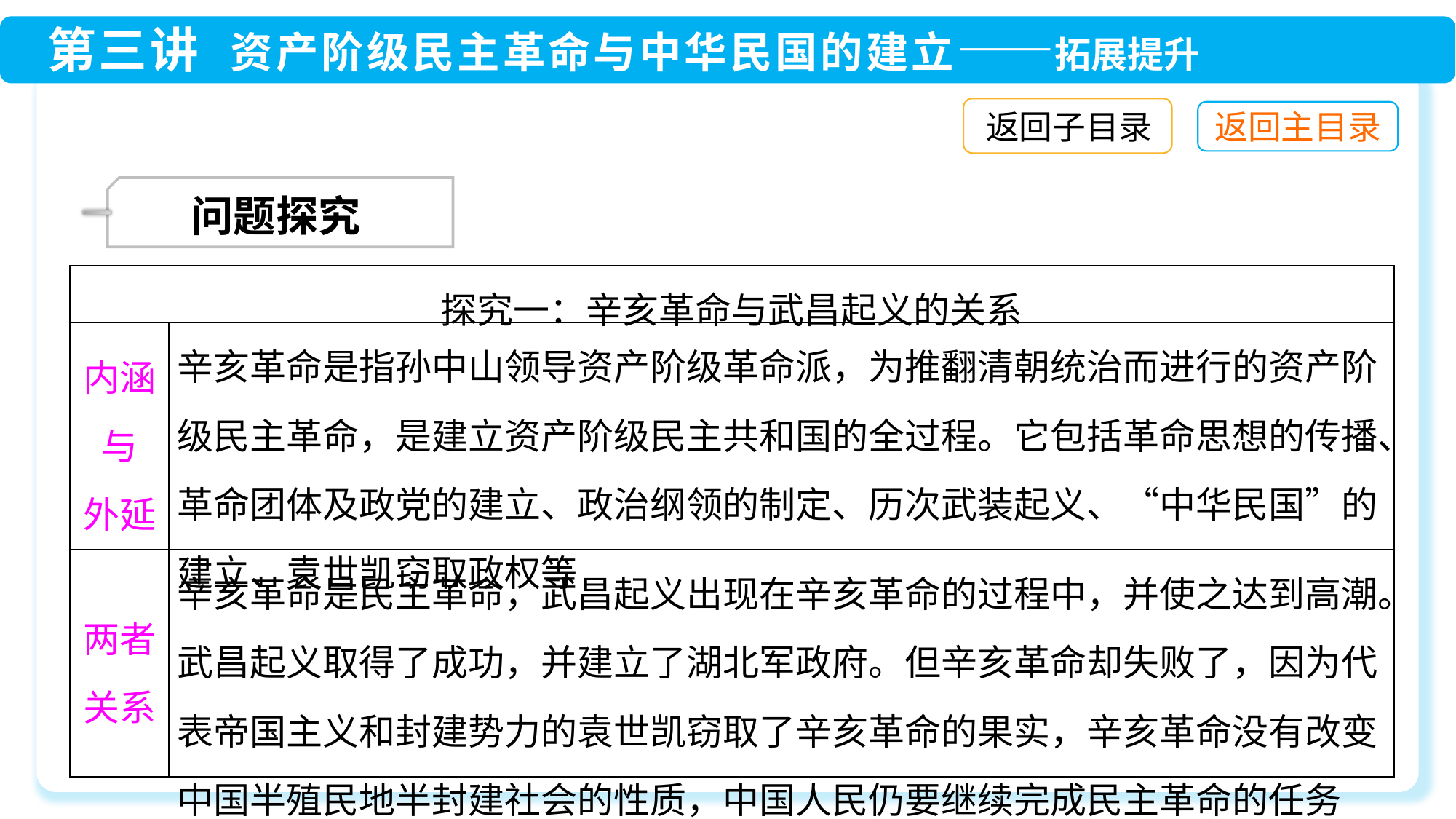

返回子目录
 问题探究

| 探究一：辛亥革命与武昌起义的关系 |  |
| --- | --- |
| 内涵与 外延 | 辛亥革命是指孙中山领导资产阶级革命派，为推翻清朝统治而进行的资产阶级民主革命，是建立资产阶级民主共和国的全过程。它包括革命思想的传播、革命团体及政党的建立、政治纲领的制定、历次武装起义、“中华民国”的建立、袁世凯窃取政权等 |
| 两者 关系 | 辛亥革命是民主革命，武昌起义出现在辛亥革命的过程中，并使之达到高潮。武昌起义取得了成功，并建立了湖北军政府。但辛亥革命却失败了，因为代表帝国主义和封建势力的袁世凯窃取了辛亥革命的果实，辛亥革命没有改变中国半殖民地半封建社会的性质，中国人民仍要继续完成民主革命的任务 |